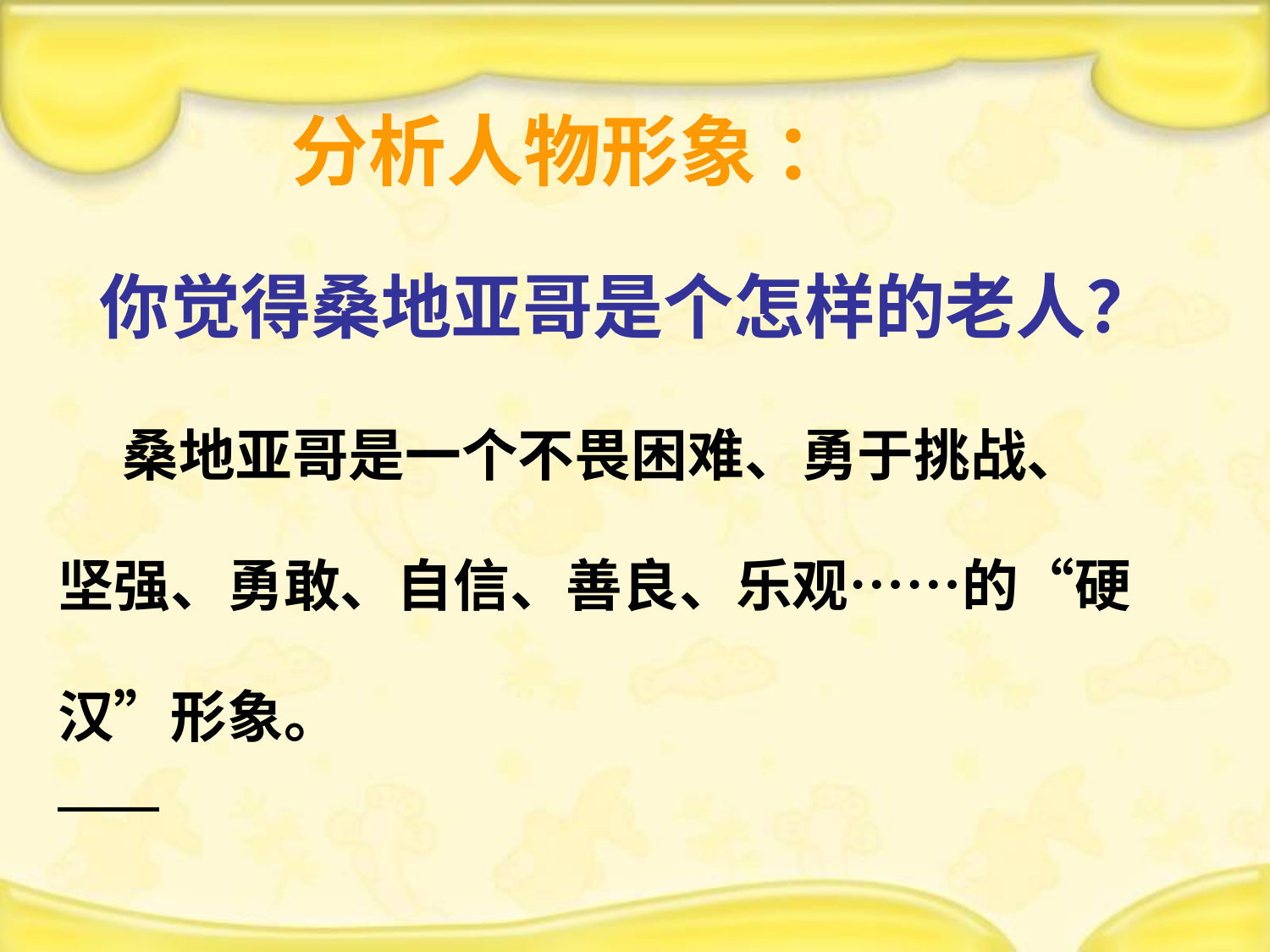

# 分析人物形象 ：
你觉得桑地亚哥是个怎样的老人？
    桑地亚哥是一个不畏困难、勇于挑战、

坚强、勇敢、自信、善良、乐观……的“硬

汉”形象。